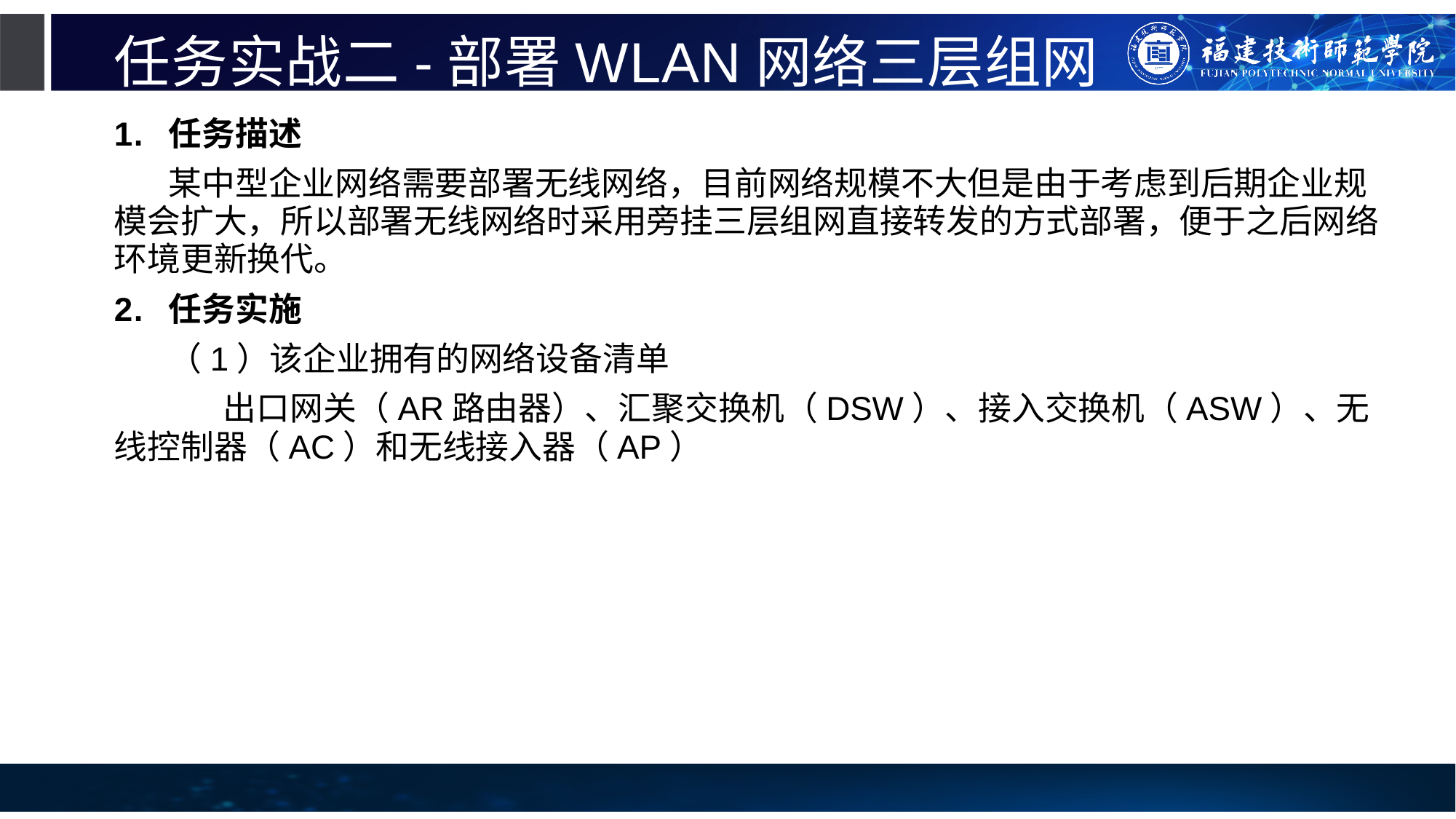

# 任务实战二-部署WLAN网络三层组网
任务描述
某中型企业网络需要部署无线网络，目前网络规模不大但是由于考虑到后期企业规模会扩大，所以部署无线网络时采用旁挂三层组网直接转发的方式部署，便于之后网络环境更新换代。
任务实施
（1）该企业拥有的网络设备清单
	出口网关（AR路由器）、汇聚交换机（DSW）、接入交换机（ASW）、无线控制器（AC）和无线接入器（AP）